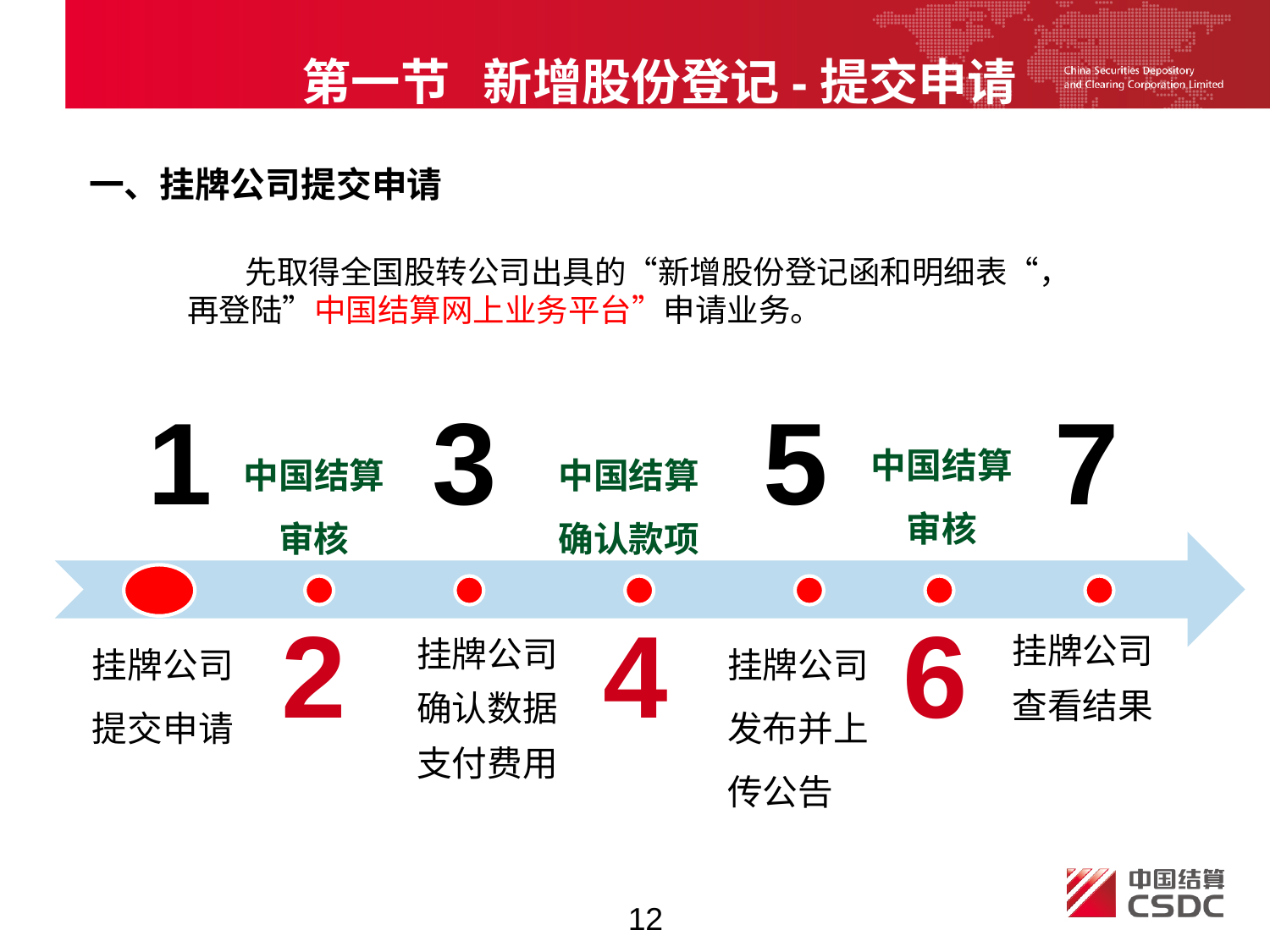

第一节   新增股份登记-提交申请
一、挂牌公司提交申请
       先取得全国股转公司出具的“新增股份登记函和明细表“，再登陆”中国结算网上业务平台”申请业务。
1
3
5
7
中国结算审核
中国结算
审核
中国结算
确认款项

2
4
6
挂牌公司提交申请
挂牌公司发布并上传公告
挂牌公司
查看结果
挂牌公司
确认数据
支付费用

12